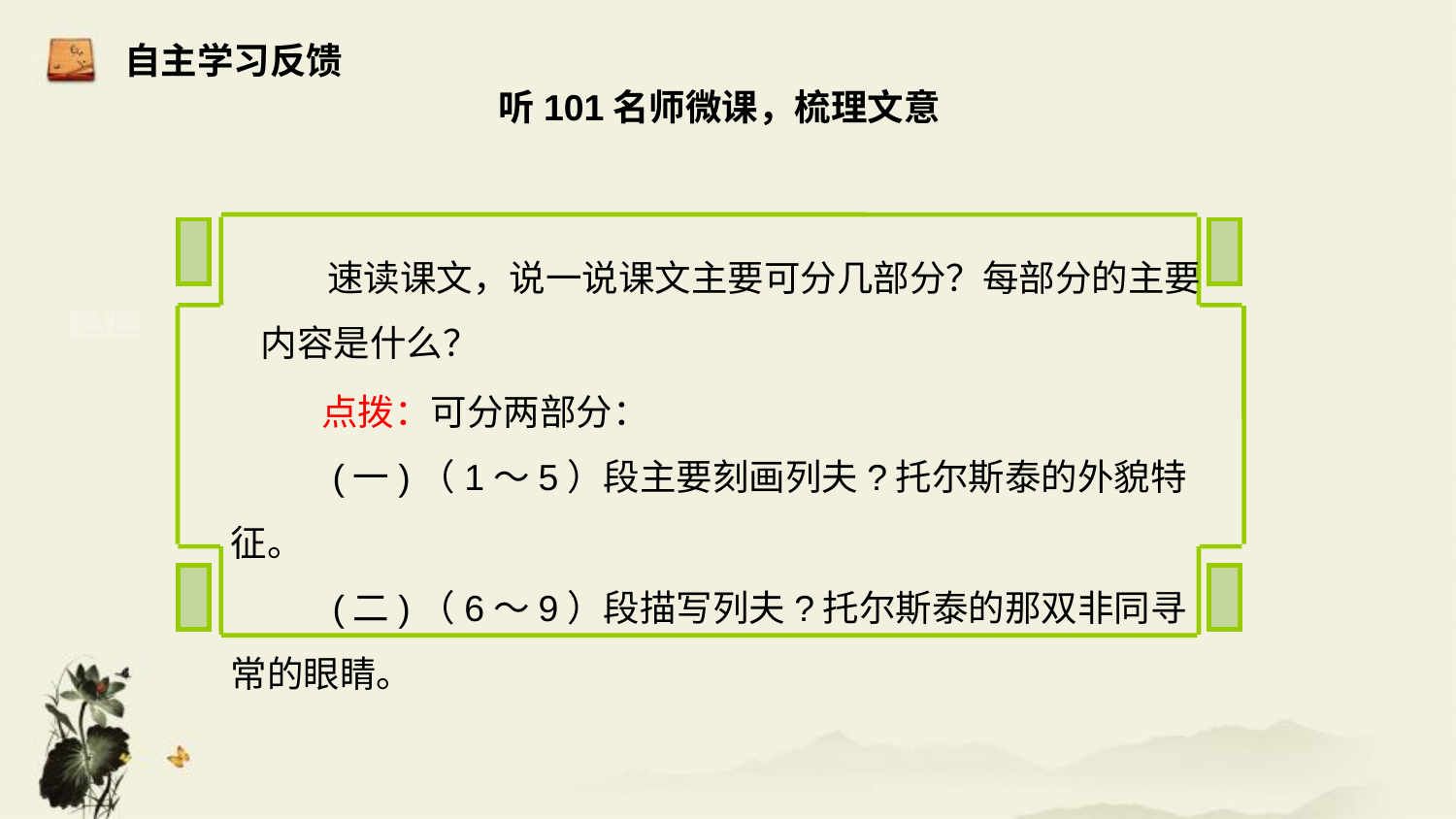

自主学习反馈
听101名师微课，梳理文意

       速读课文，说一说课文主要可分几部分？每部分的主要内容是什么？
          点拨：可分两部分：
          (一)（1～5）段主要刻画列夫?托尔斯泰的外貌特征。
          (二)（6～9）段描写列夫?托尔斯泰的那双非同寻常的眼睛。